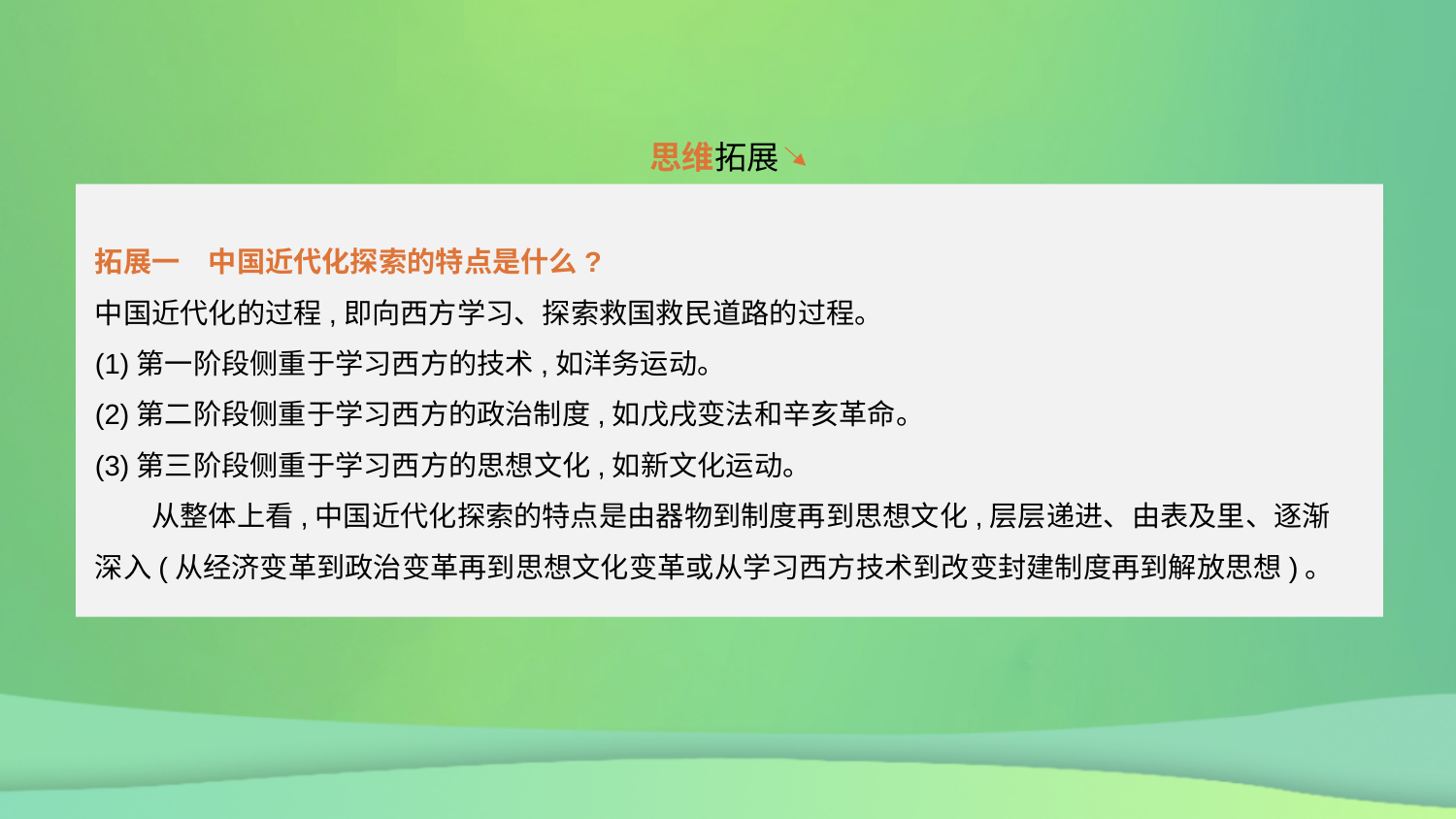

思维拓展

拓展一　中国近代化探索的特点是什么?
中国近代化的过程,即向西方学习、探索救国救民道路的过程。
(1)第一阶段侧重于学习西方的技术,如洋务运动。
(2)第二阶段侧重于学习西方的政治制度,如戊戌变法和辛亥革命。
(3)第三阶段侧重于学习西方的思想文化,如新文化运动。
　　从整体上看,中国近代化探索的特点是由器物到制度再到思想文化,层层递进、由表及里、逐渐深入(从经济变革到政治变革再到思想文化变革或从学习西方技术到改变封建制度再到解放思想)。